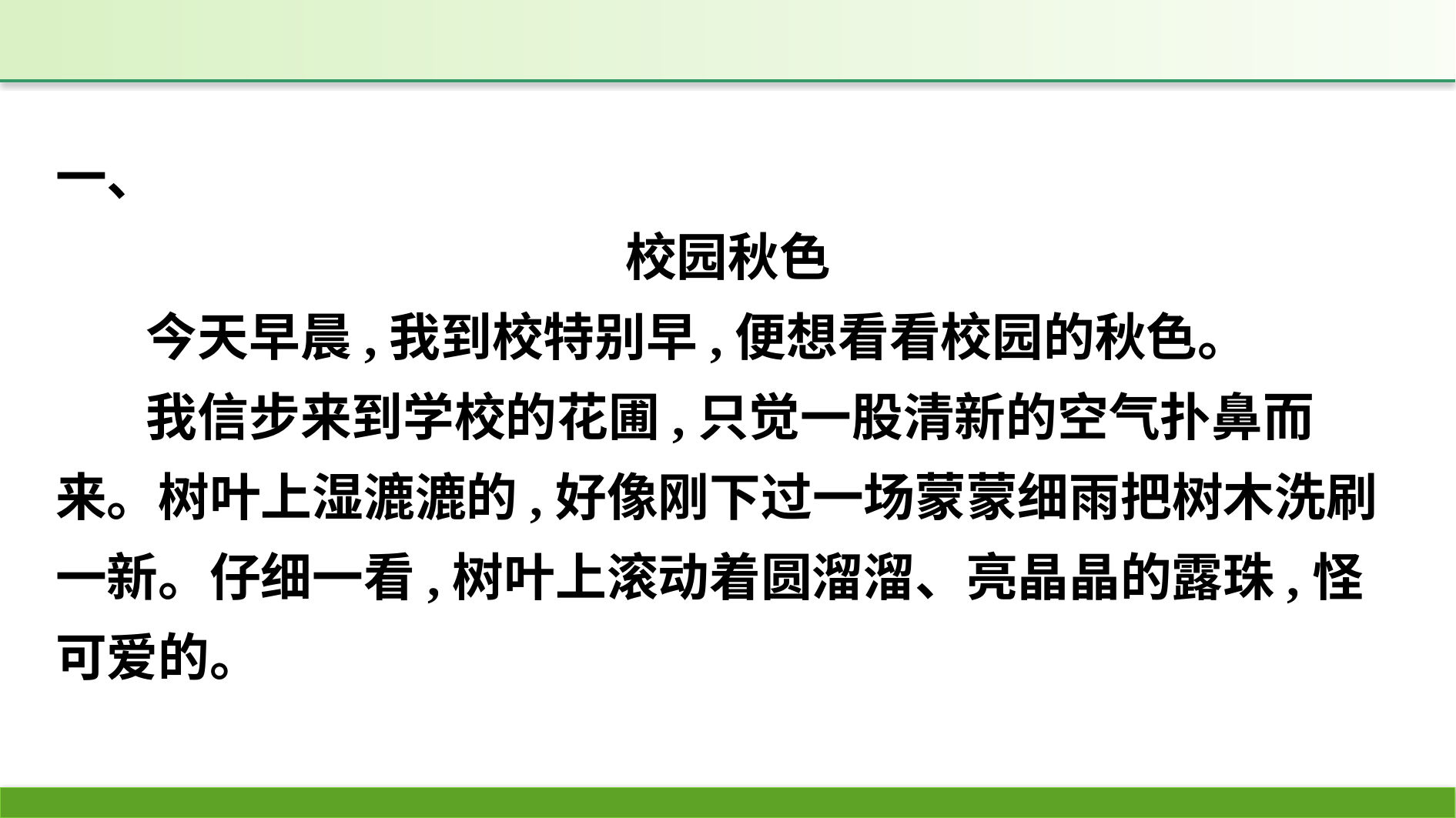

一、
校园秋色
今天早晨,我到校特别早,便想看看校园的秋色。
我信步来到学校的花圃,只觉一股清新的空气扑鼻而来。树叶上湿漉漉的,好像刚下过一场蒙蒙细雨把树木洗刷一新。仔细一看,树叶上滚动着圆溜溜、亮晶晶的露珠,怪可爱的。